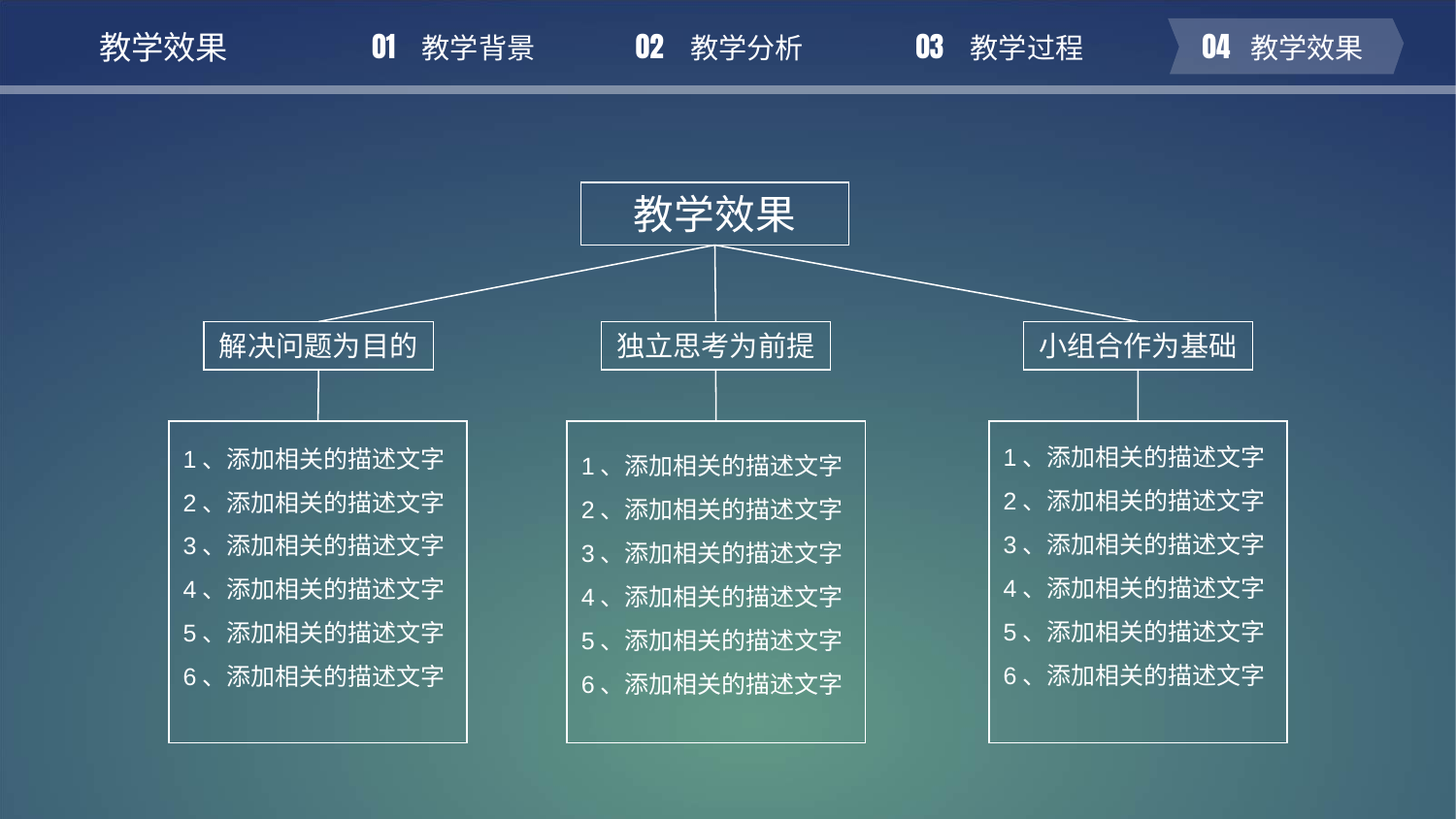

教学效果
01   教学背景
02   教学分析
03   教学过程
04  教学效果

教学效果
解决问题为目的
独立思考为前提
小组合作为基础
1、添加相关的描述文字
2、添加相关的描述文字
3、添加相关的描述文字
4、添加相关的描述文字
5、添加相关的描述文字
6、添加相关的描述文字

1、添加相关的描述文字
2、添加相关的描述文字
3、添加相关的描述文字
4、添加相关的描述文字
5、添加相关的描述文字
6、添加相关的描述文字
1、添加相关的描述文字
2、添加相关的描述文字
3、添加相关的描述文字
4、添加相关的描述文字
5、添加相关的描述文字
6、添加相关的描述文字